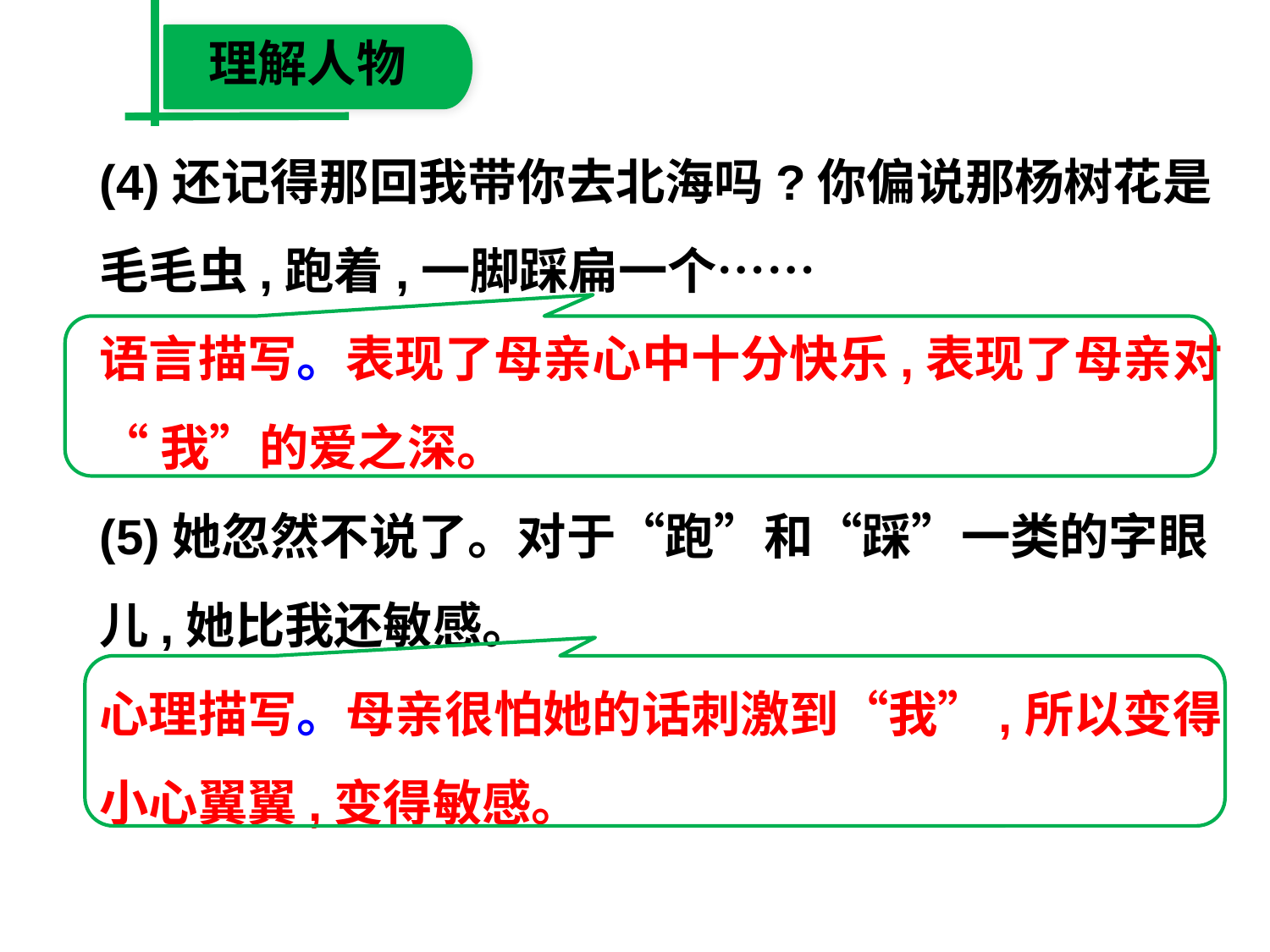

理解人物
(4)还记得那回我带你去北海吗?你偏说那杨树花是
毛毛虫,跑着,一脚踩扁一个……
语言描写。表现了母亲心中十分快乐,表现了母亲对
“我”的爱之深。
(5)她忽然不说了。对于“跑”和“踩”一类的字眼
儿,她比我还敏感。
心理描写。母亲很怕她的话刺激到“我”,所以变得
小心翼翼,变得敏感。